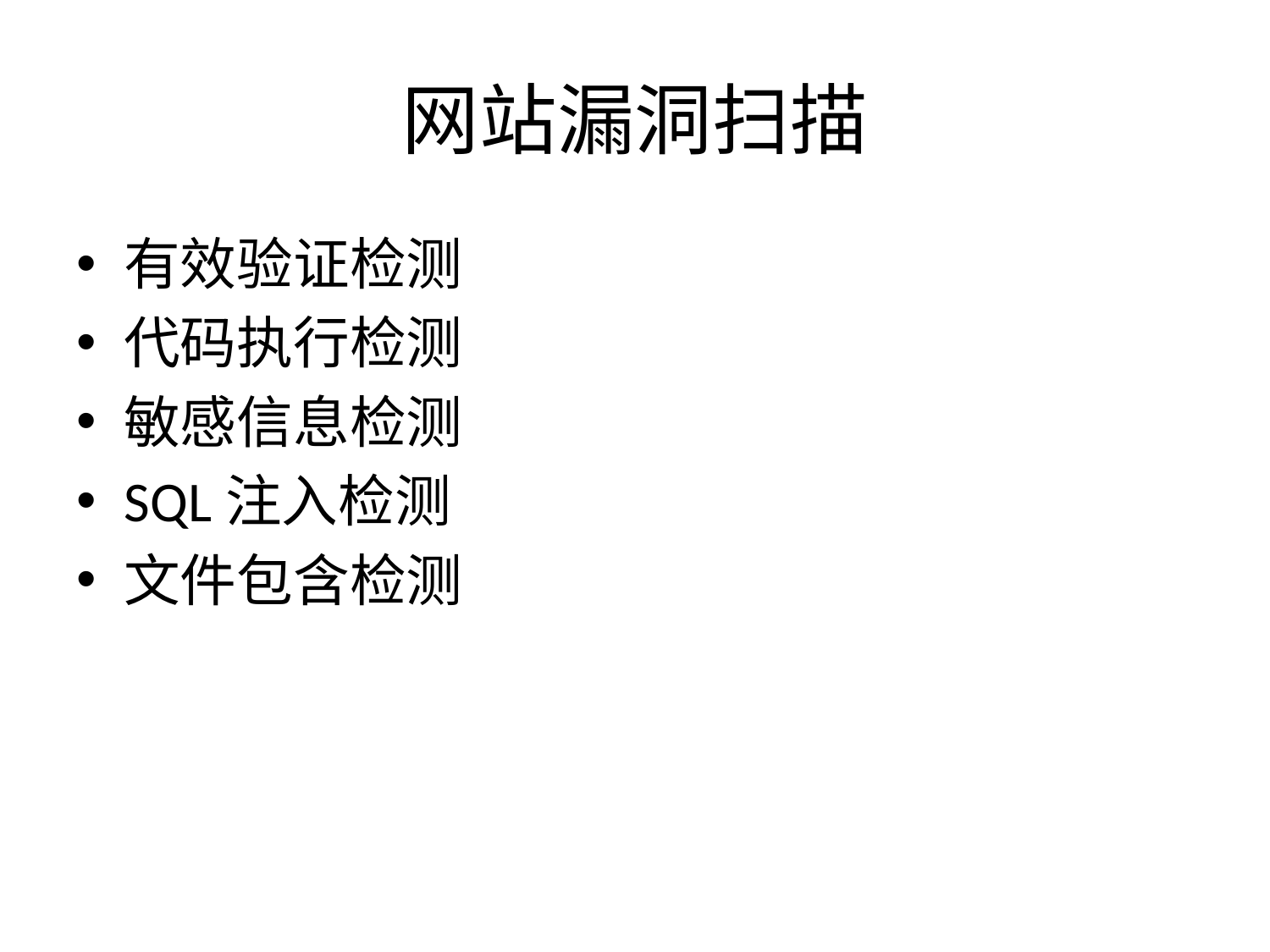

# 网站漏洞扫描
有效验证检测
代码执行检测
敏感信息检测
SQL注入检测
文件包含检测